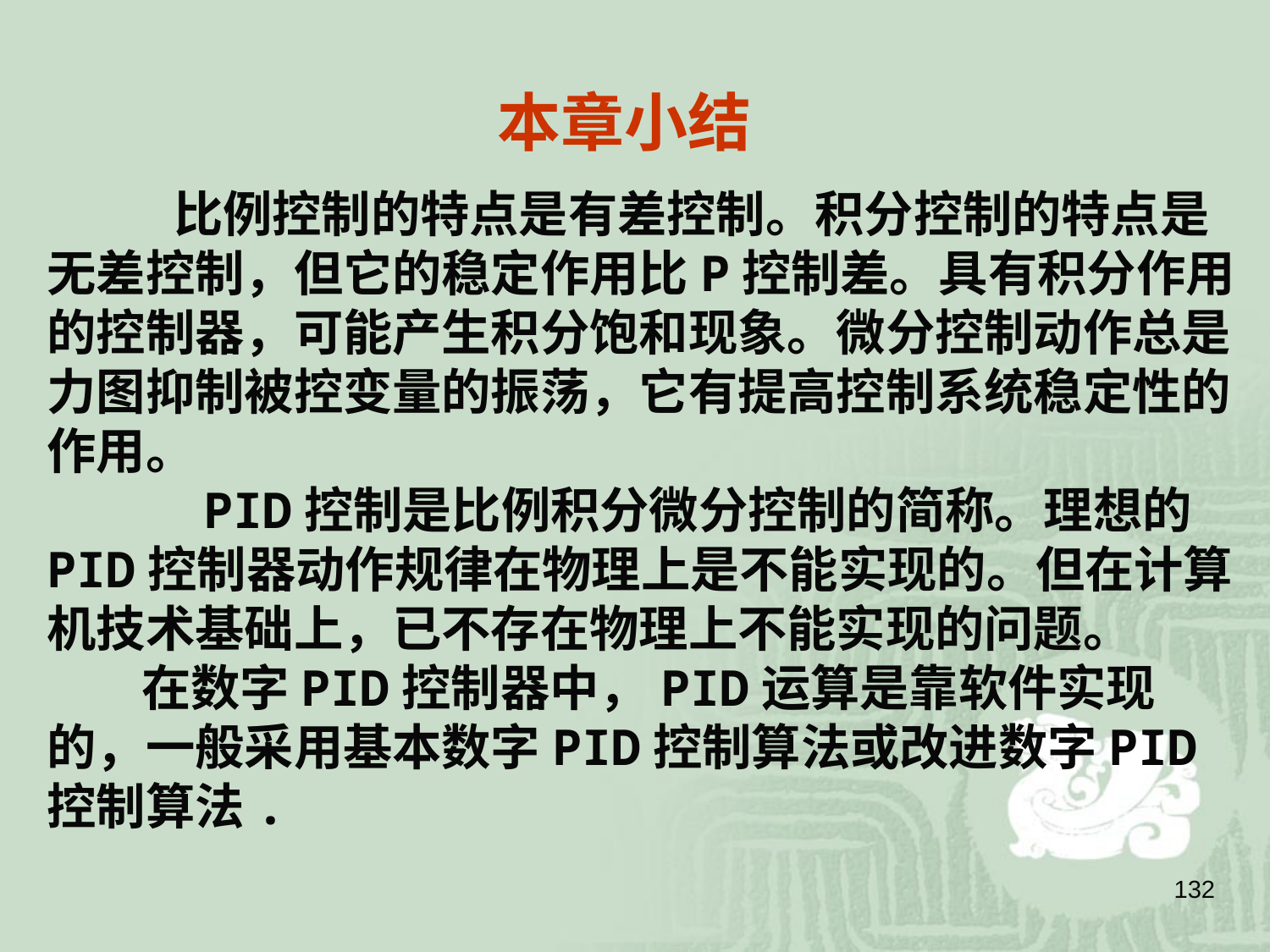

本章小结
       比例控制的特点是有差控制。积分控制的特点是无差控制，但它的稳定作用比P控制差。具有积分作用的控制器，可能产生积分饱和现象。微分控制动作总是力图抑制被控变量的振荡，它有提高控制系统稳定性的作用。
    PID控制是比例积分微分控制的简称。理想的PID控制器动作规律在物理上是不能实现的。但在计算机技术基础上，已不存在物理上不能实现的问题。
    在数字PID控制器中，PID运算是靠软件实现的，一般采用基本数字PID控制算法或改进数字PID控制算法.
132